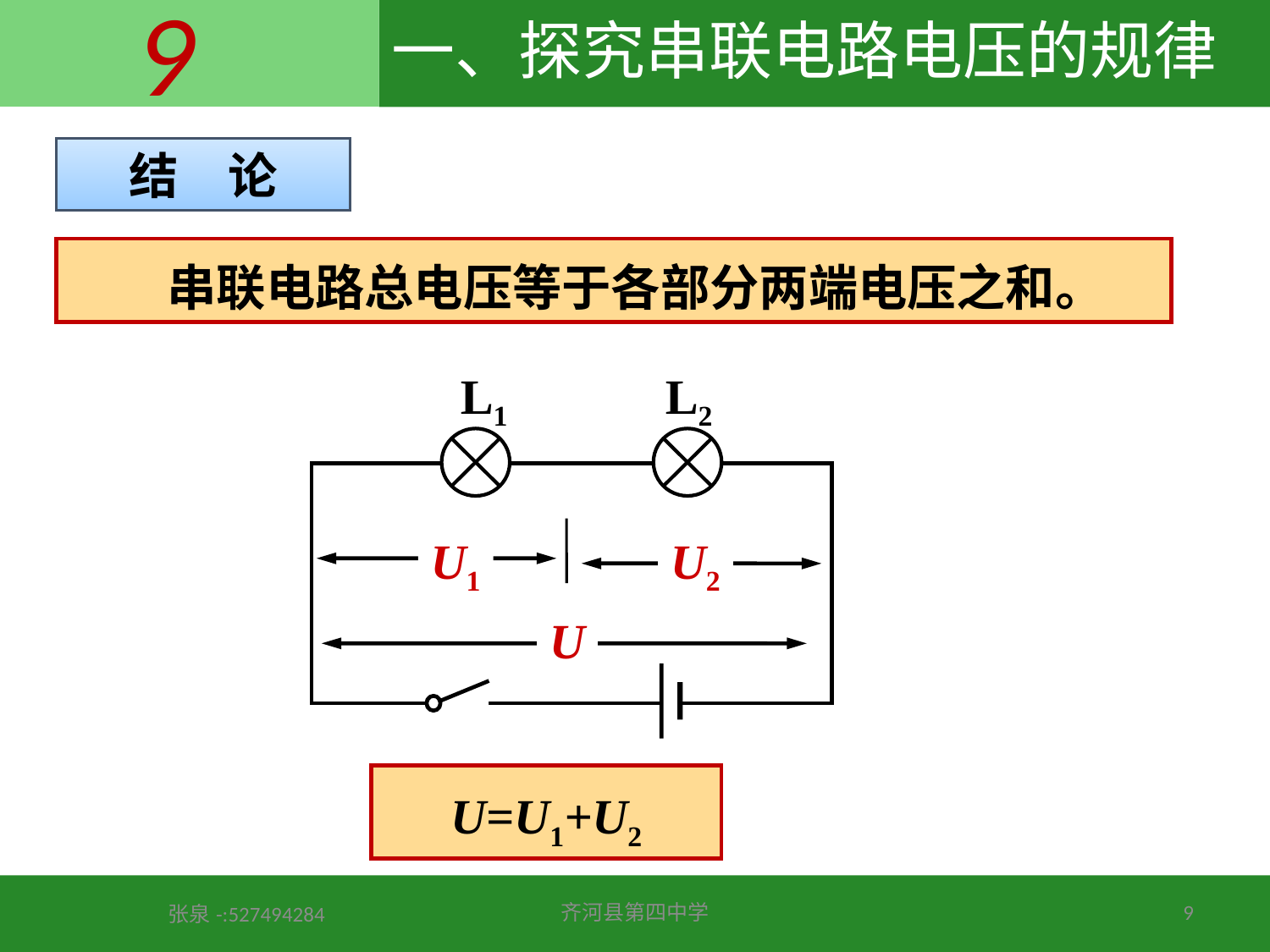

# 一、探究串联电路电压的规律
结　论
　　串联电路总电压等于各部分两端电压之和。
L1
L2

U1
U2

U

U=U1+U2